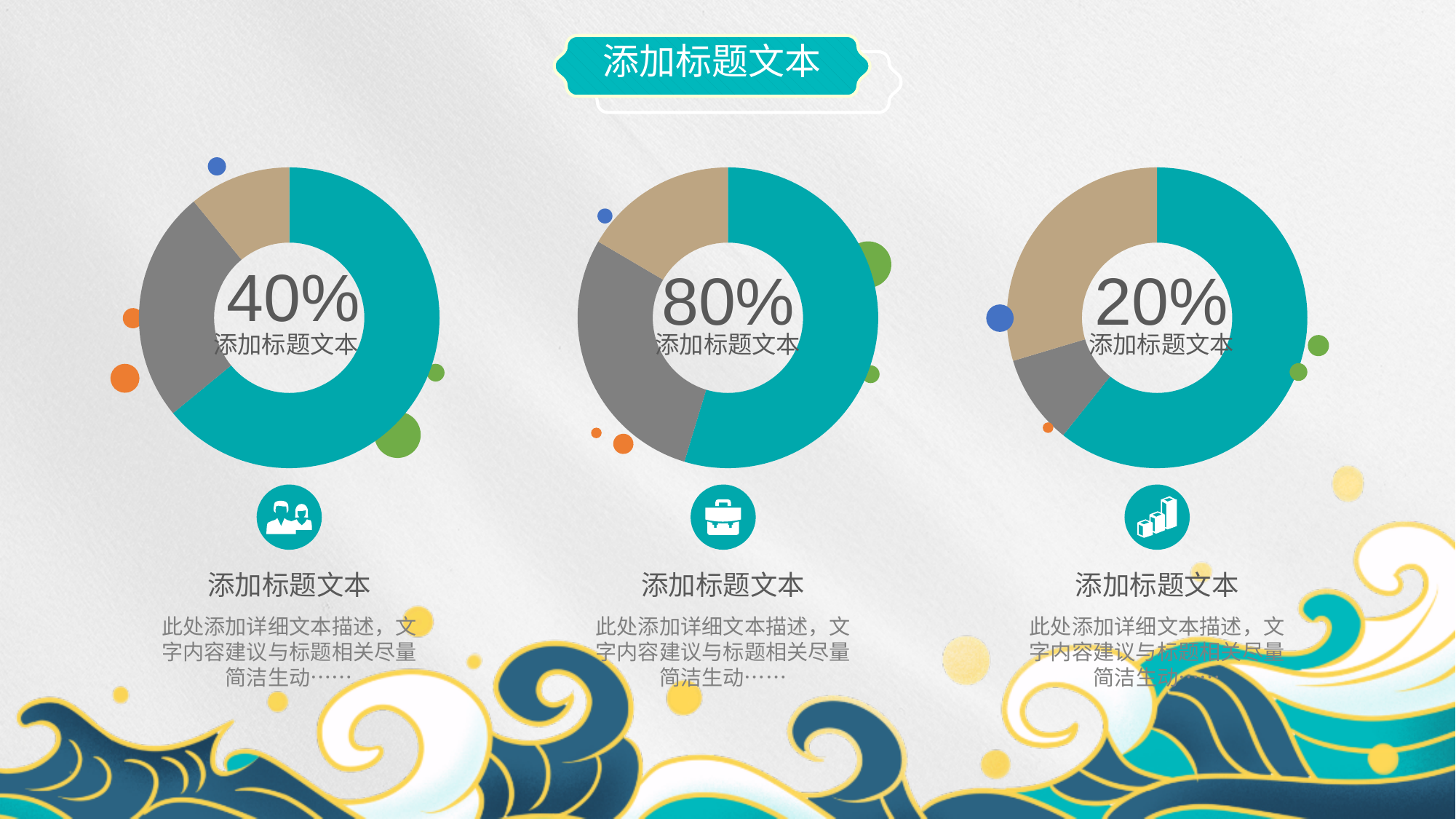

添加标题文本

### Chart

| Category | 销售额 |
|---|---|
| 第一季度 | 8.2 |
| 第二季度 | 3.2 |
| 第三季度 | 1.4 |
40%
添加标题文本

### Chart

| Category | 销售额 |
|---|---|
| 第一季度 | 7.6 |
| 第二季度 | 4.0 |
| 第三季度 | 2.3 |
80%
添加标题文本

### Chart

| Category | 销售额 |
|---|---|
| 第一季度 | 8.2 |
| 第二季度 | 1.3 |
| 第三季度 | 4.0 |
20%
添加标题文本

添加标题文本
此处添加详细文本描述，文字内容建议与标题相关尽量简洁生动……
添加标题文本
此处添加详细文本描述，文字内容建议与标题相关尽量简洁生动……
添加标题文本
此处添加详细文本描述，文字内容建议与标题相关尽量简洁生动……